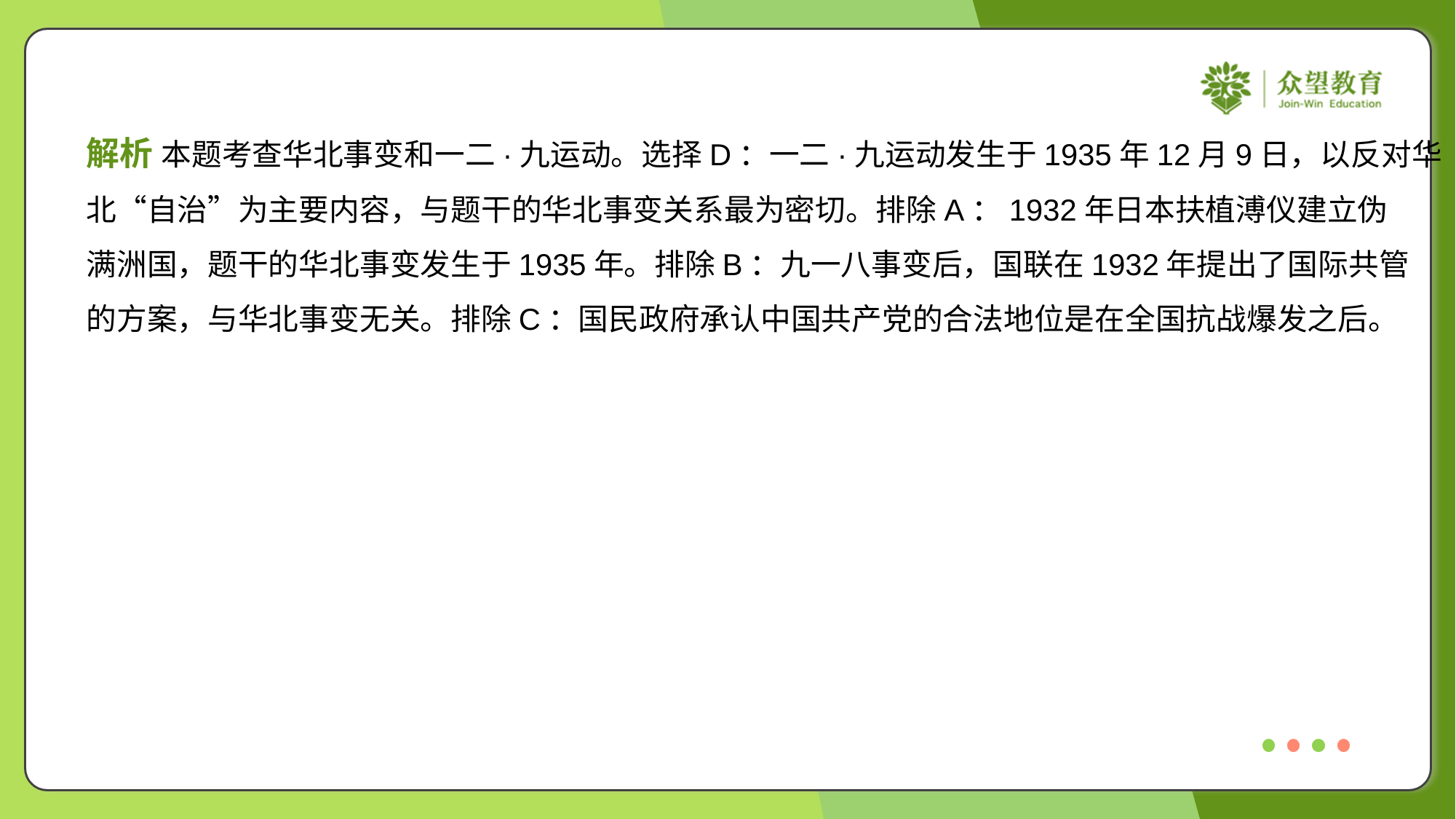

解析 本题考查华北事变和一二·九运动。选择D：一二·九运动发生于1935年12月9日，以反对华
北“自治”为主要内容，与题干的华北事变关系最为密切。排除A：1932年日本扶植溥仪建立伪
满洲国，题干的华北事变发生于1935年。排除B：九一八事变后，国联在1932年提出了国际共管
的方案，与华北事变无关。排除C：国民政府承认中国共产党的合法地位是在全国抗战爆发之后。